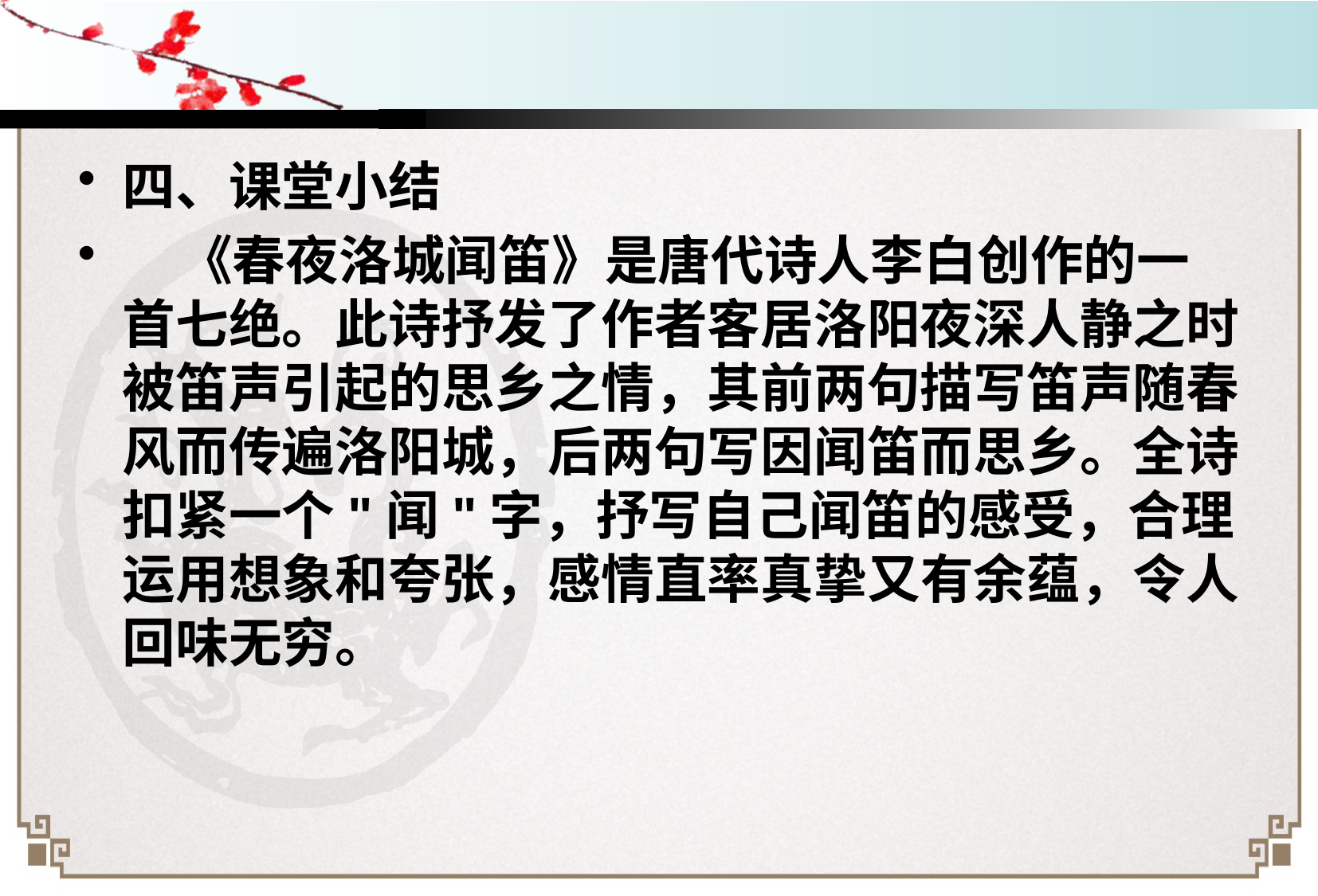

四、课堂小结
   《春夜洛城闻笛》是唐代诗人李白创作的一首七绝。此诗抒发了作者客居洛阳夜深人静之时被笛声引起的思乡之情，其前两句描写笛声随春风而传遍洛阳城，后两句写因闻笛而思乡。全诗扣紧一个"闻"字，抒写自己闻笛的感受，合理运用想象和夸张，感情直率真挚又有余蕴，令人回味无穷。